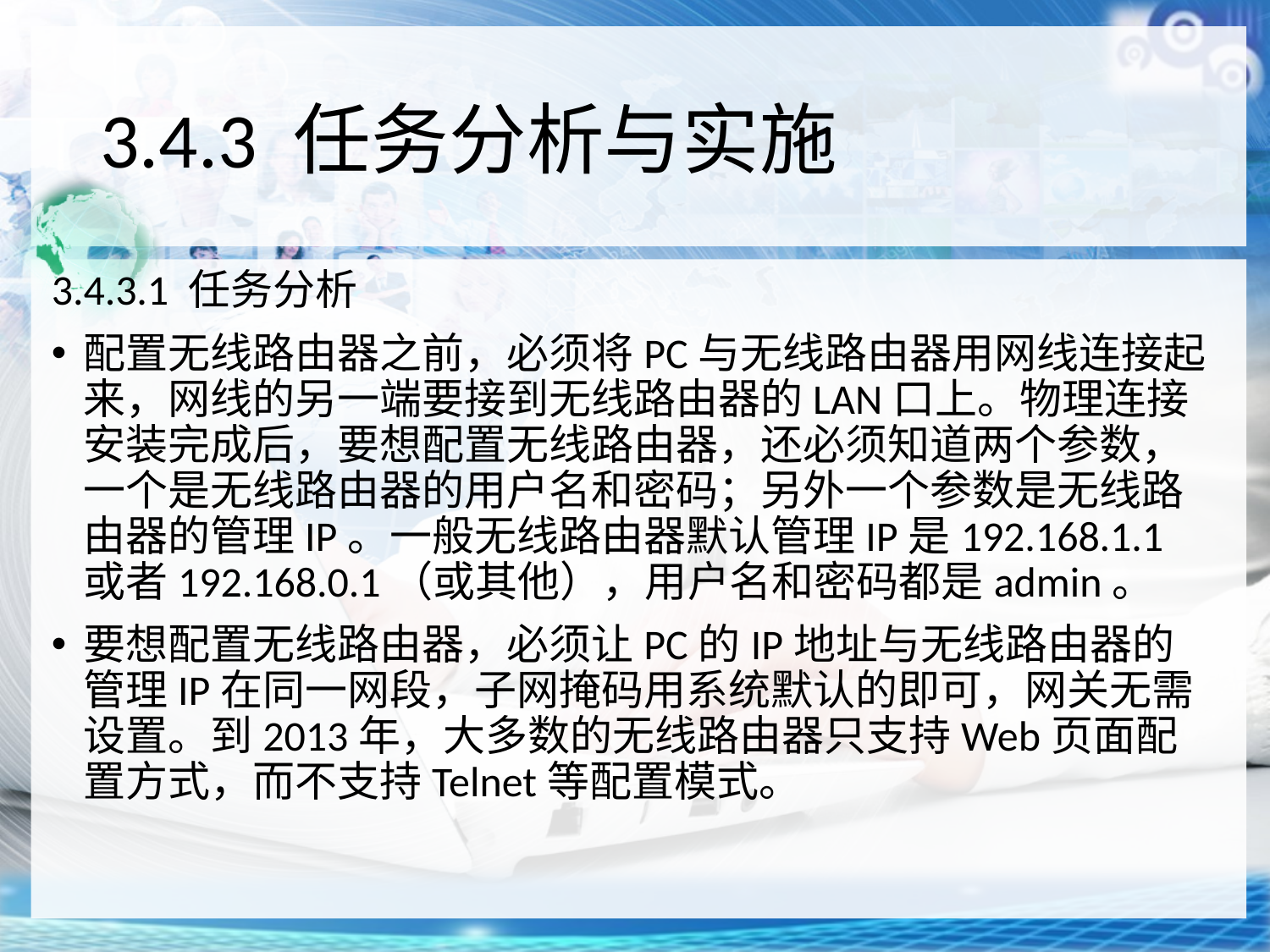

# 3.4.3 任务分析与实施
3.4.3.1 任务分析
配置无线路由器之前，必须将PC与无线路由器用网线连接起来，网线的另一端要接到无线路由器的LAN口上。物理连接安装完成后，要想配置无线路由器，还必须知道两个参数，一个是无线路由器的用户名和密码；另外一个参数是无线路由器的管理IP。一般无线路由器默认管理IP是192.168.1.1或者192.168.0.1（或其他），用户名和密码都是admin。
要想配置无线路由器，必须让PC的IP地址与无线路由器的管理IP在同一网段，子网掩码用系统默认的即可，网关无需设置。到2013年，大多数的无线路由器只支持Web页面配置方式，而不支持Telnet等配置模式。